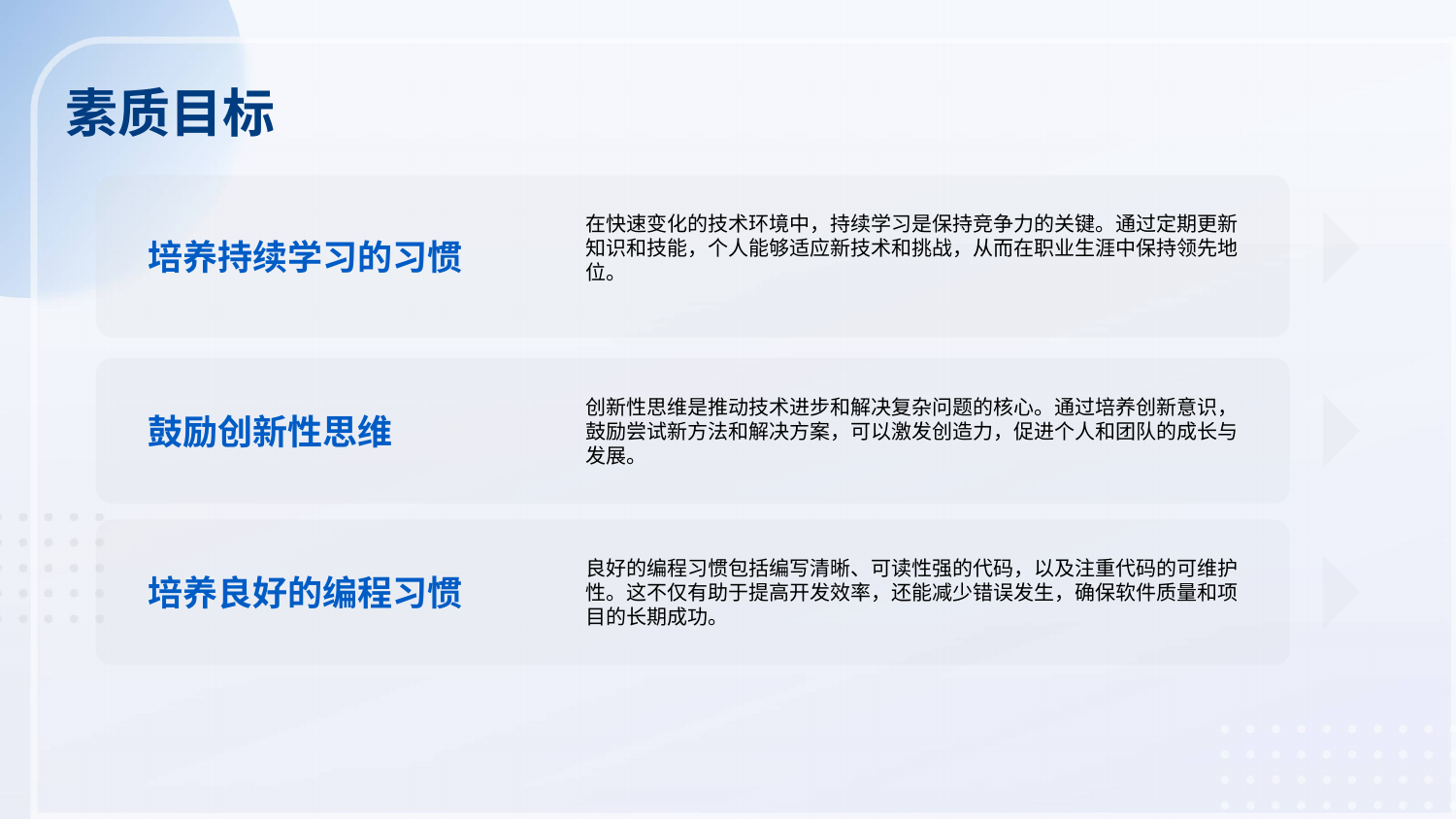

素质目标

在快速变化的技术环境中，持续学习是保持竞争力的关键。通过定期更新知识和技能，个人能够适应新技术和挑战，从而在职业生涯中保持领先地位。
培养持续学习的习惯

创新性思维是推动技术进步和解决复杂问题的核心。通过培养创新意识，鼓励尝试新方法和解决方案，可以激发创造力，促进个人和团队的成长与发展。
鼓励创新性思维

良好的编程习惯包括编写清晰、可读性强的代码，以及注重代码的可维护性。这不仅有助于提高开发效率，还能减少错误发生，确保软件质量和项目的长期成功。
培养良好的编程习惯